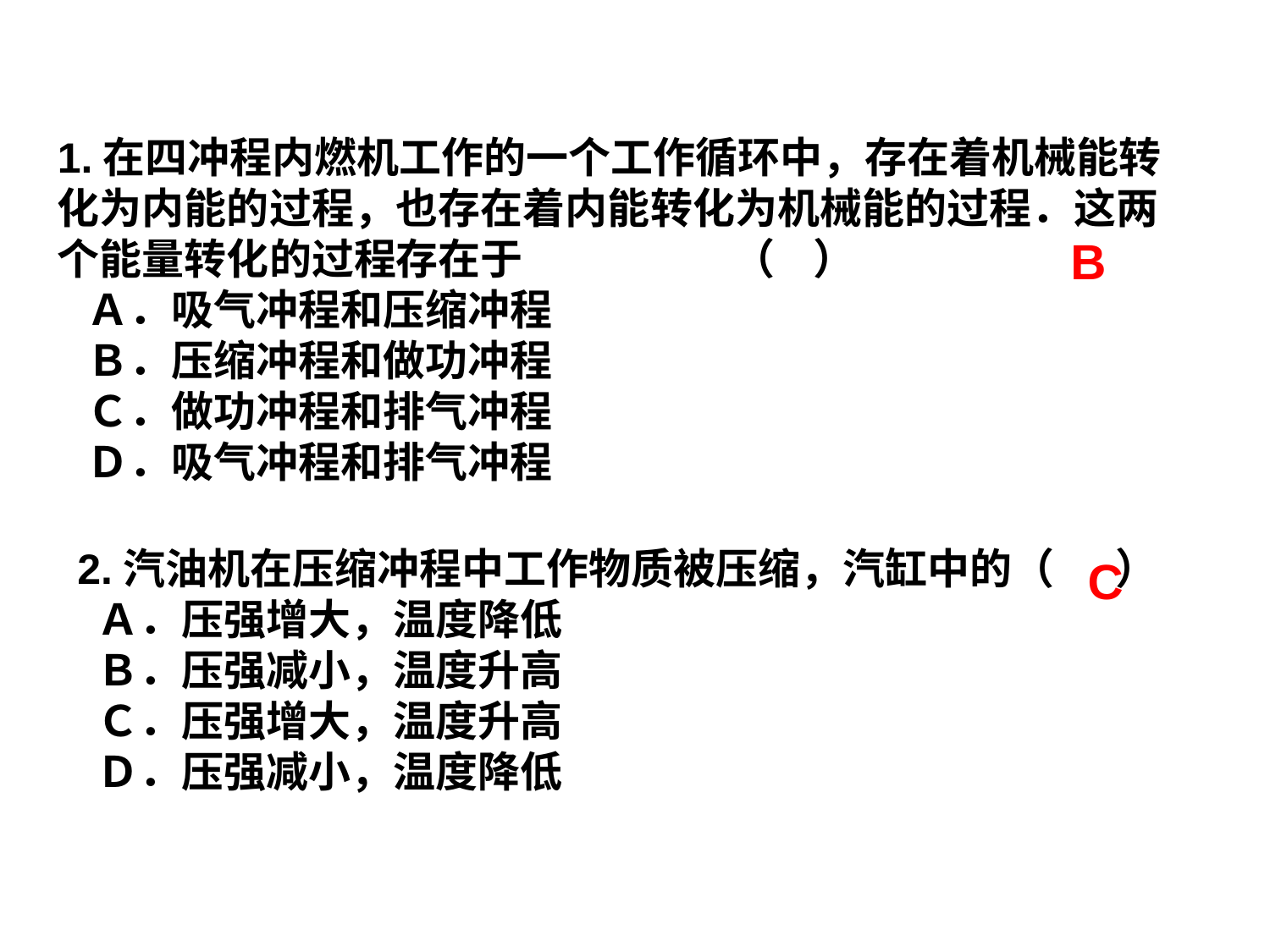

新课引入
1.在四冲程内燃机工作的一个工作循环中，存在着机械能转化为内能的过程，也存在着内能转化为机械能的过程．这两个能量转化的过程存在于                      （    ）
  Ａ．吸气冲程和压缩冲程
  Ｂ．压缩冲程和做功冲程
  Ｃ．做功冲程和排气冲程
  Ｄ．吸气冲程和排气冲程
B
2.汽油机在压缩冲程中工作物质被压缩，汽缸中的（　  ）
 Ａ．压强增大，温度降低
 Ｂ．压强减小，温度升高
 Ｃ．压强增大，温度升高
 Ｄ．压强减小，温度降低
C